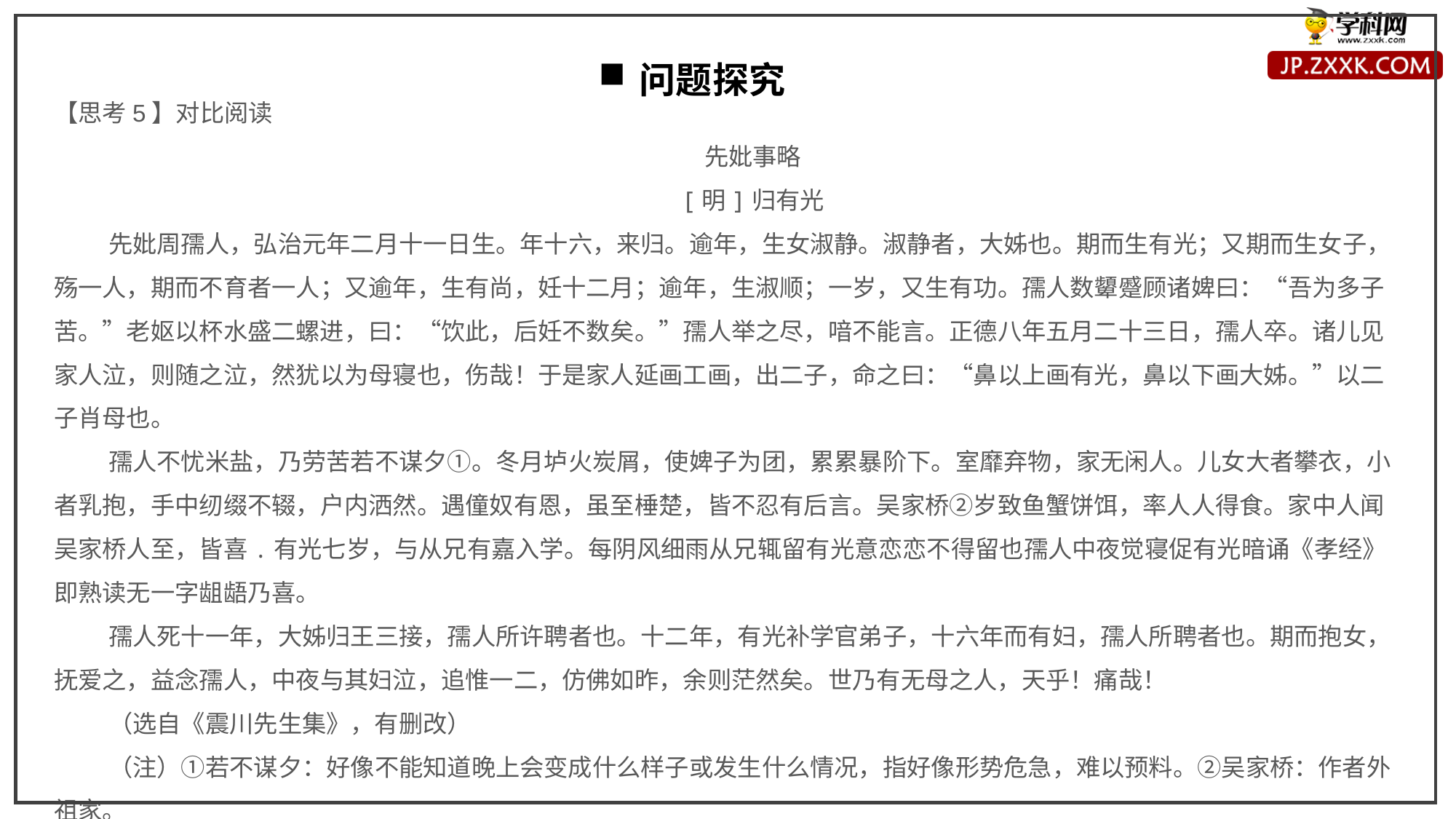

问题探究
【思考5】对比阅读
先妣事略
[明]归有光
先妣周孺人，弘治元年二月十一日生。年十六，来归。逾年，生女淑静。淑静者，大姊也。期而生有光；又期而生女子，殇一人，期而不育者一人；又逾年，生有尚，妊十二月；逾年，生淑顺；一岁，又生有功。孺人数顰蹙顾诸婢曰：“吾为多子苦。”老妪以杯水盛二螺进，曰：“饮此，后妊不数矣。”孺人举之尽，喑不能言。正德八年五月二十三日，孺人卒。诸儿见家人泣，则随之泣，然犹以为母寝也，伤哉！于是家人延画工画，出二子，命之曰：“鼻以上画有光，鼻以下画大姊。”以二子肖母也。
孺人不忧米盐，乃劳苦若不谋夕①。冬月垆火炭屑，使婢子为团，累累暴阶下。室靡弃物，家无闲人。儿女大者攀衣，小者乳抱，手中纫缀不辍，户内洒然。遇僮奴有恩，虽至棰楚，皆不忍有后言。吴家桥②岁致鱼蟹饼饵，率人人得食。家中人闻吴家桥人至，皆喜.有光七岁，与从兄有嘉入学。每阴风细雨从兄辄留有光意恋恋不得留也孺人中夜觉寝促有光暗诵《孝经》即熟读无一字龃龉乃喜。
孺人死十一年，大姊归王三接，孺人所许聘者也。十二年，有光补学官弟子，十六年而有妇，孺人所聘者也。期而抱女，抚爱之，益念孺人，中夜与其妇泣，追惟一二，仿佛如昨，余则茫然矣。世乃有无母之人，天乎！痛哉！
（选自《震川先生集》，有删改）
（注）①若不谋夕：好像不能知道晚上会变成什么样子或发生什么情况，指好像形势危急，难以预料。②吴家桥：作者外祖家。